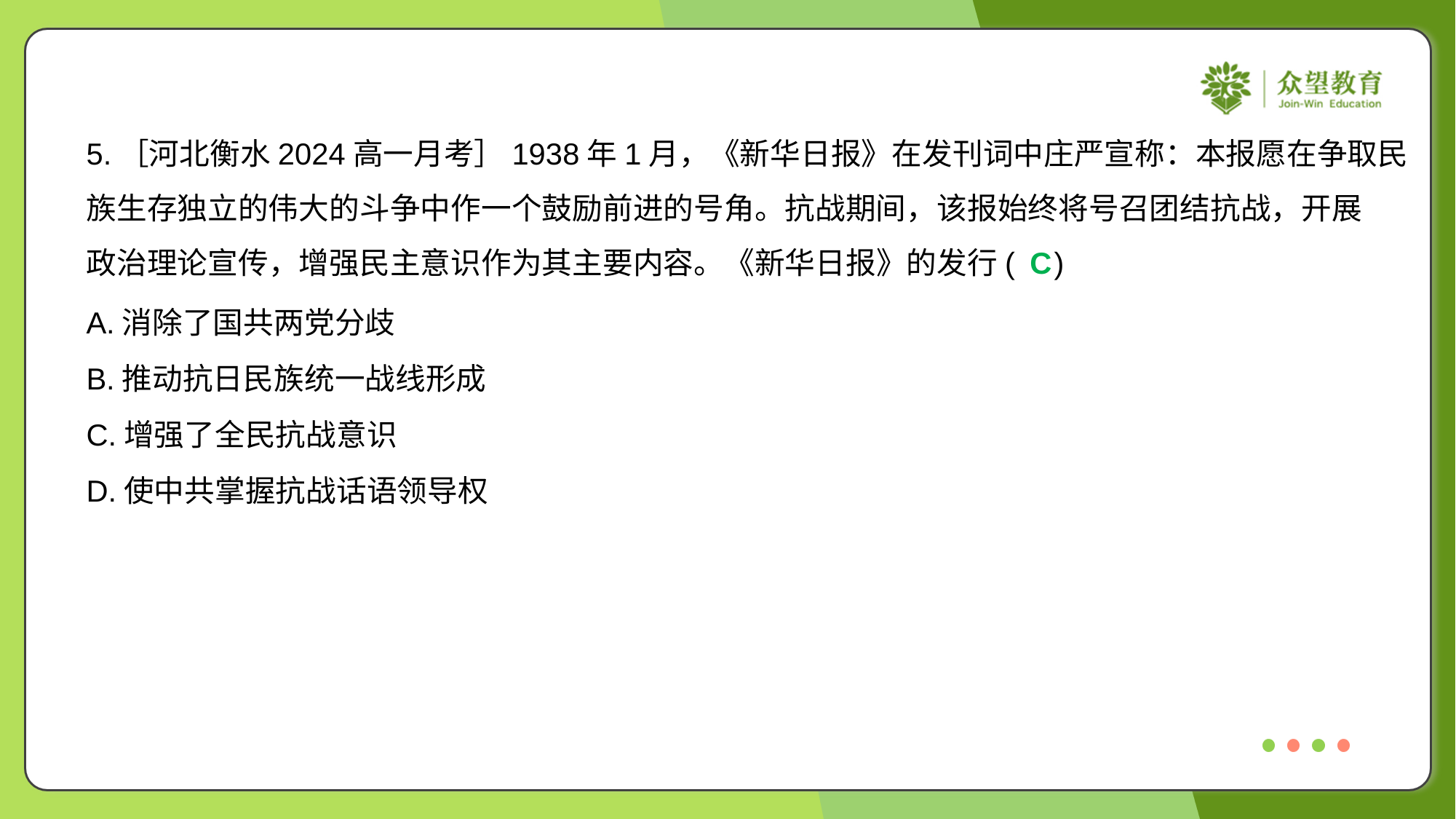

5.［河北衡水2024高一月考］1938年1月，《新华日报》在发刊词中庄严宣称：本报愿在争取民
族生存独立的伟大的斗争中作一个鼓励前进的号角。抗战期间，该报始终将号召团结抗战，开展
政治理论宣传，增强民主意识作为其主要内容。《新华日报》的发行(     )
C
A.消除了国共两党分歧
B.推动抗日民族统一战线形成
C.增强了全民抗战意识
D.使中共掌握抗战话语领导权